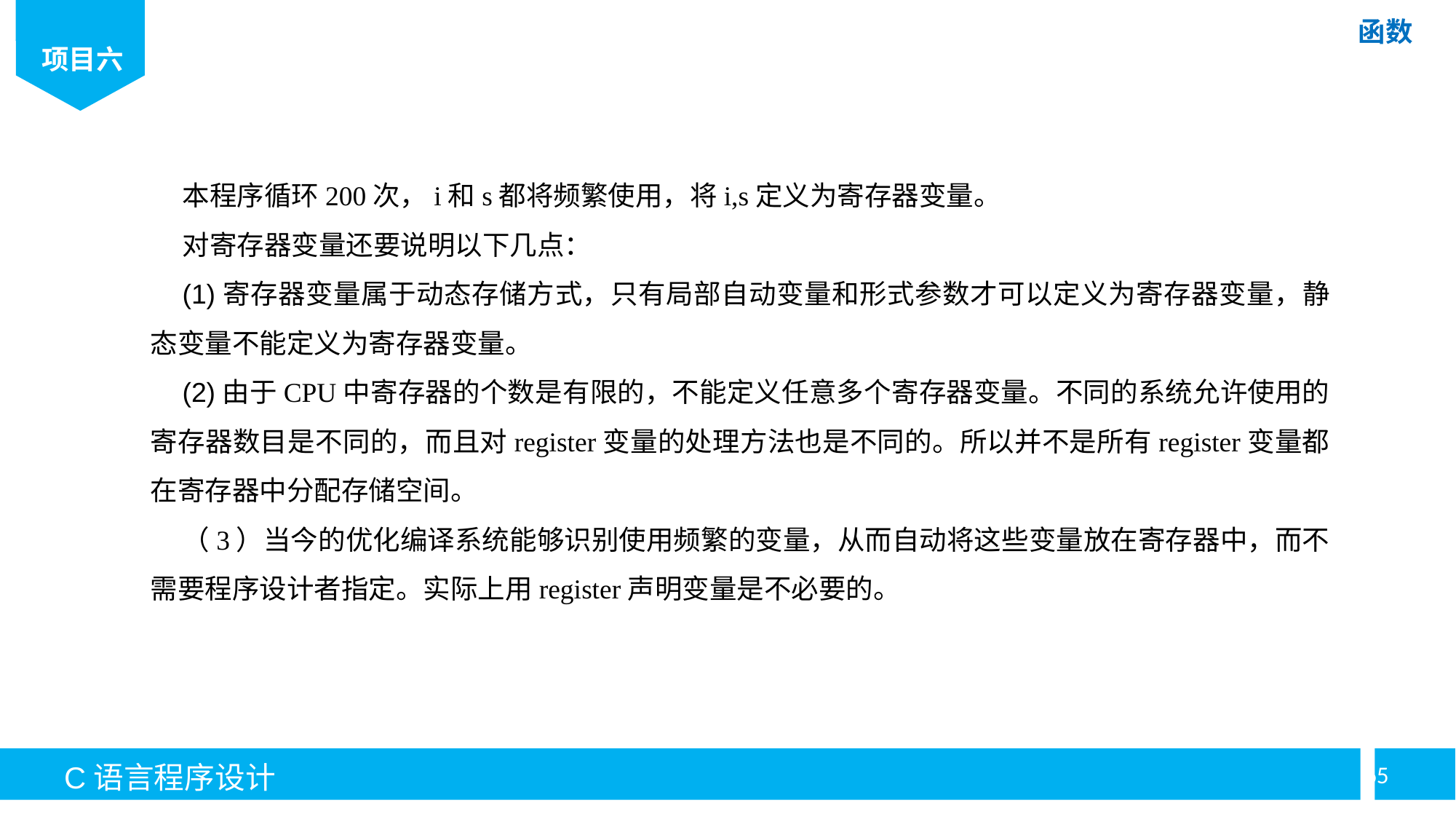

本程序循环200次，i和s都将频繁使用，将i,s定义为寄存器变量。
对寄存器变量还要说明以下几点：
(1)寄存器变量属于动态存储方式，只有局部自动变量和形式参数才可以定义为寄存器变量，静态变量不能定义为寄存器变量。
(2)由于CPU中寄存器的个数是有限的，不能定义任意多个寄存器变量。不同的系统允许使用的寄存器数目是不同的，而且对register变量的处理方法也是不同的。所以并不是所有register变量都在寄存器中分配存储空间。
（3）当今的优化编译系统能够识别使用频繁的变量，从而自动将这些变量放在寄存器中，而不需要程序设计者指定。实际上用register声明变量是不必要的。